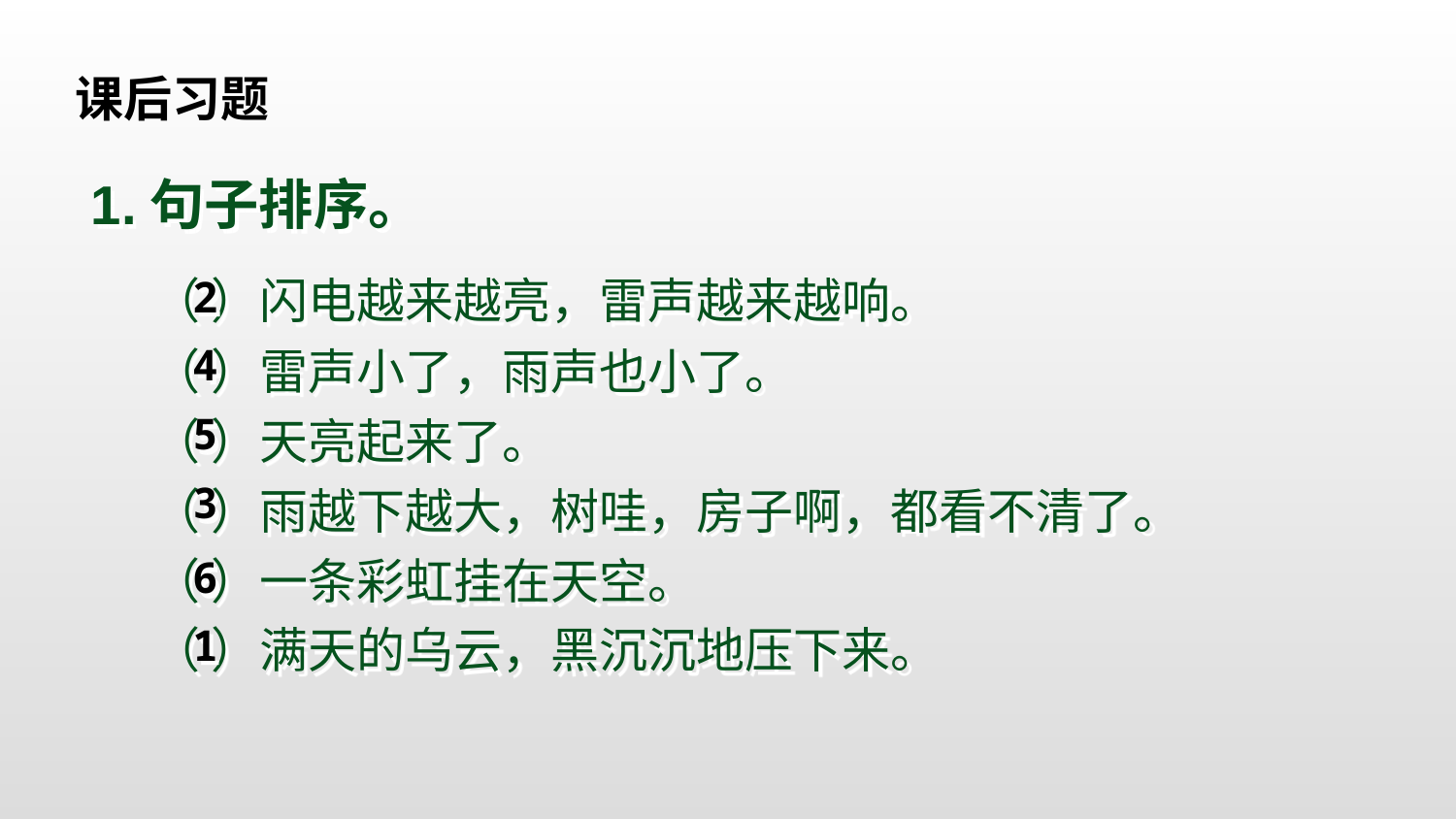

课后习题
1.句子排序。
（ ）闪电越来越亮，雷声越来越响。
（ ）雷声小了，雨声也小了。
（ ）天亮起来了。
（ ）雨越下越大，树哇，房子啊，都看不清了。
（ ）一条彩虹挂在天空。
（ ）满天的乌云，黑沉沉地压下来。
2
4
5
3
6
1